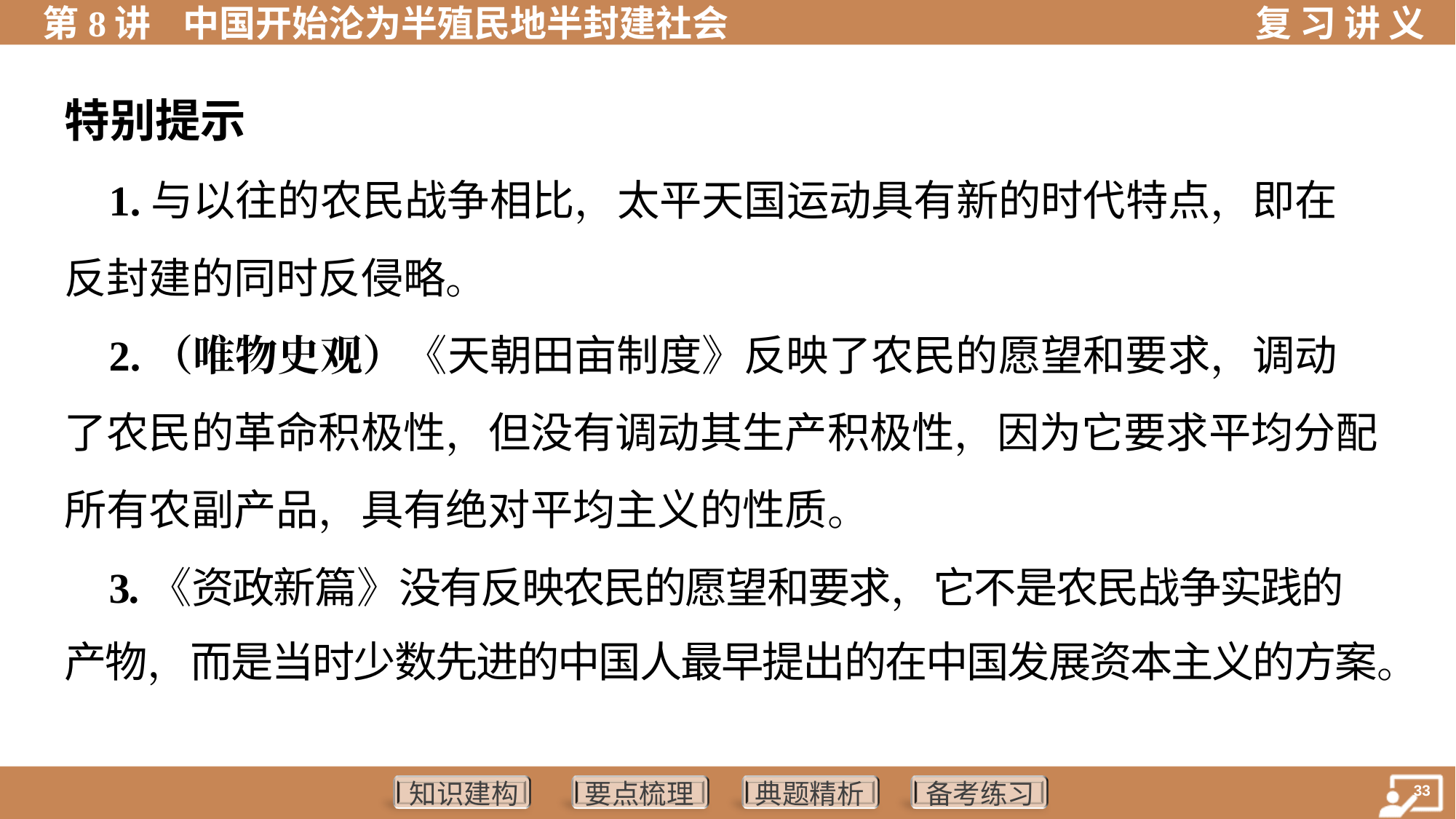

特别提示
    1.与以往的农民战争相比，太平天国运动具有新的时代特点，即在
反封建的同时反侵略。
    2.（唯物史观）《天朝田亩制度》反映了农民的愿望和要求，调动
了农民的革命积极性，但没有调动其生产积极性，因为它要求平均分配
所有农副产品，具有绝对平均主义的性质。
    3.《资政新篇》没有反映农民的愿望和要求，它不是农民战争实践的
产物，而是当时少数先进的中国人最早提出的在中国发展资本主义的方案。